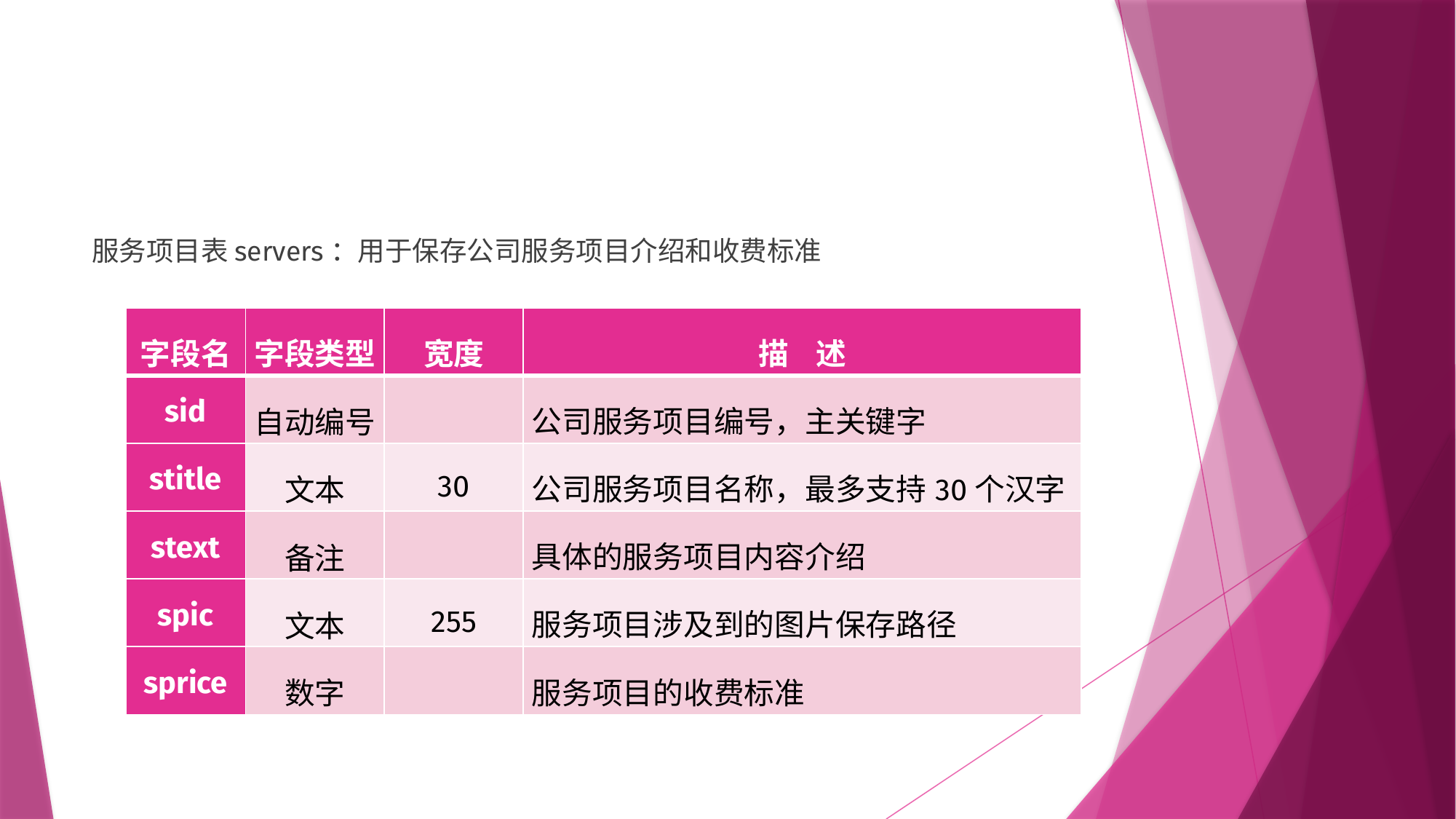

#
服务项目表servers：用于保存公司服务项目介绍和收费标准
| 字段名 | 字段类型 | 宽度 | 描 述 |
| --- | --- | --- | --- |
| sid | 自动编号 |  | 公司服务项目编号，主关键字 |
| stitle | 文本 | 30 | 公司服务项目名称，最多支持30个汉字 |
| stext | 备注 |  | 具体的服务项目内容介绍 |
| spic | 文本 | 255 | 服务项目涉及到的图片保存路径 |
| sprice | 数字 |  | 服务项目的收费标准 |